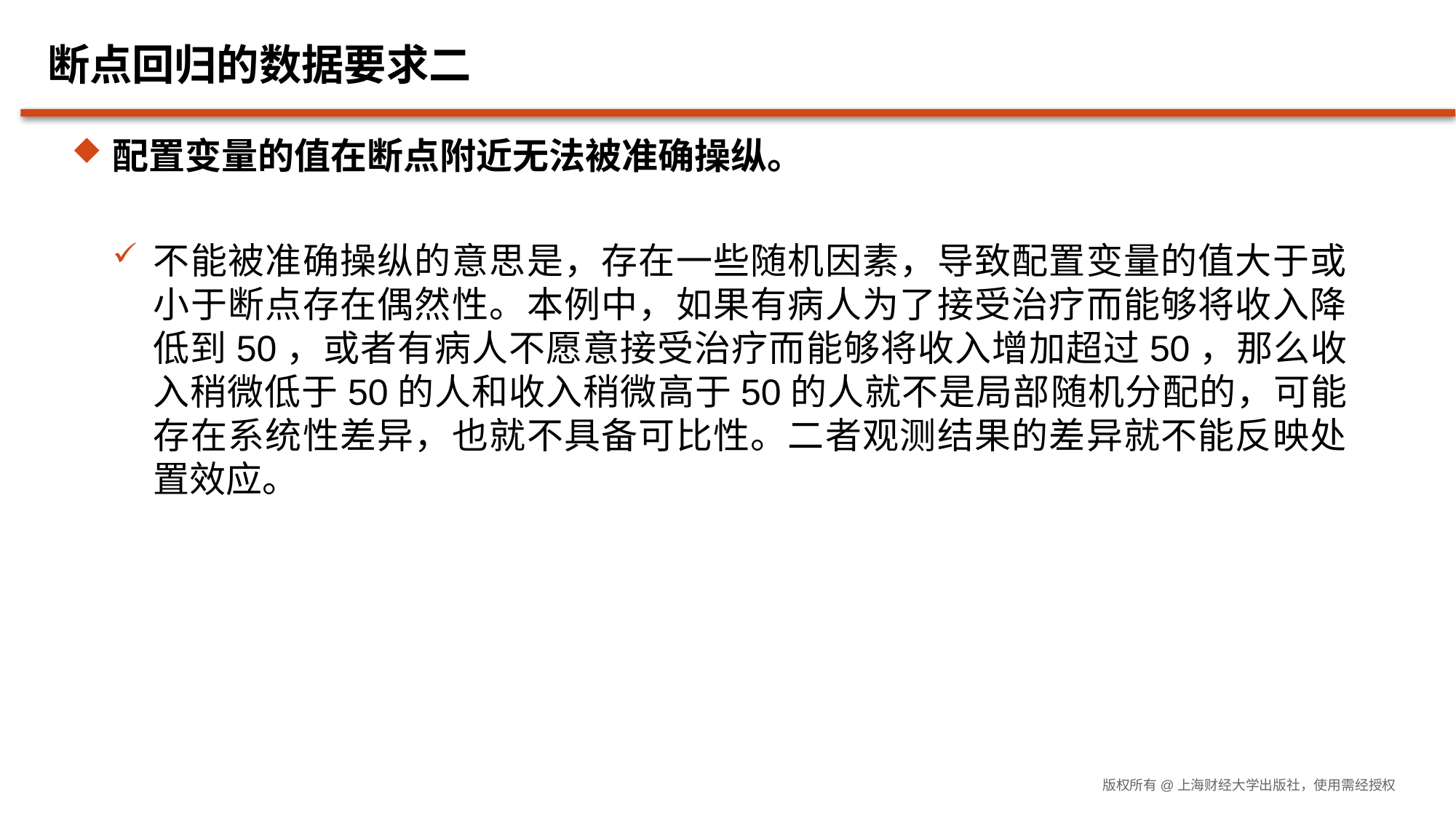

# 断点回归的数据要求二
配置变量的值在断点附近无法被准确操纵。

不能被准确操纵的意思是，存在一些随机因素，导致配置变量的值大于或小于断点存在偶然性。本例中，如果有病人为了接受治疗而能够将收入降低到50，或者有病人不愿意接受治疗而能够将收入增加超过50，那么收入稍微低于50的人和收入稍微高于50的人就不是局部随机分配的，可能存在系统性差异，也就不具备可比性。二者观测结果的差异就不能反映处置效应。

版权所有@上海财经大学出版社，使用需经授权